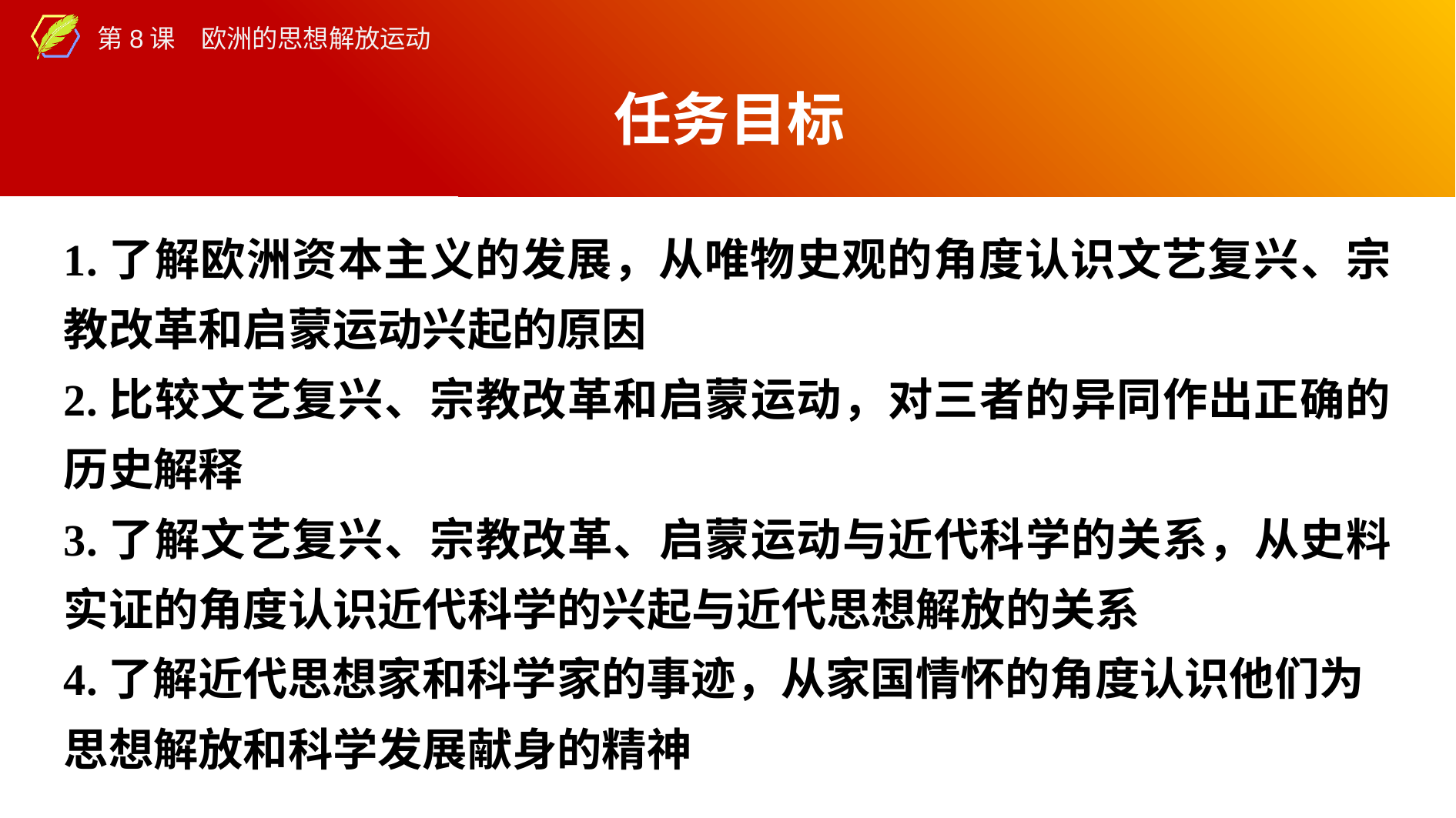

任务目标
1.了解欧洲资本主义的发展，从唯物史观的角度认识文艺复兴、宗教改革和启蒙运动兴起的原因
2.比较文艺复兴、宗教改革和启蒙运动，对三者的异同作出正确的历史解释
3.了解文艺复兴、宗教改革、启蒙运动与近代科学的关系，从史料实证的角度认识近代科学的兴起与近代思想解放的关系
4.了解近代思想家和科学家的事迹，从家国情怀的角度认识他们为思想解放和科学发展献身的精神